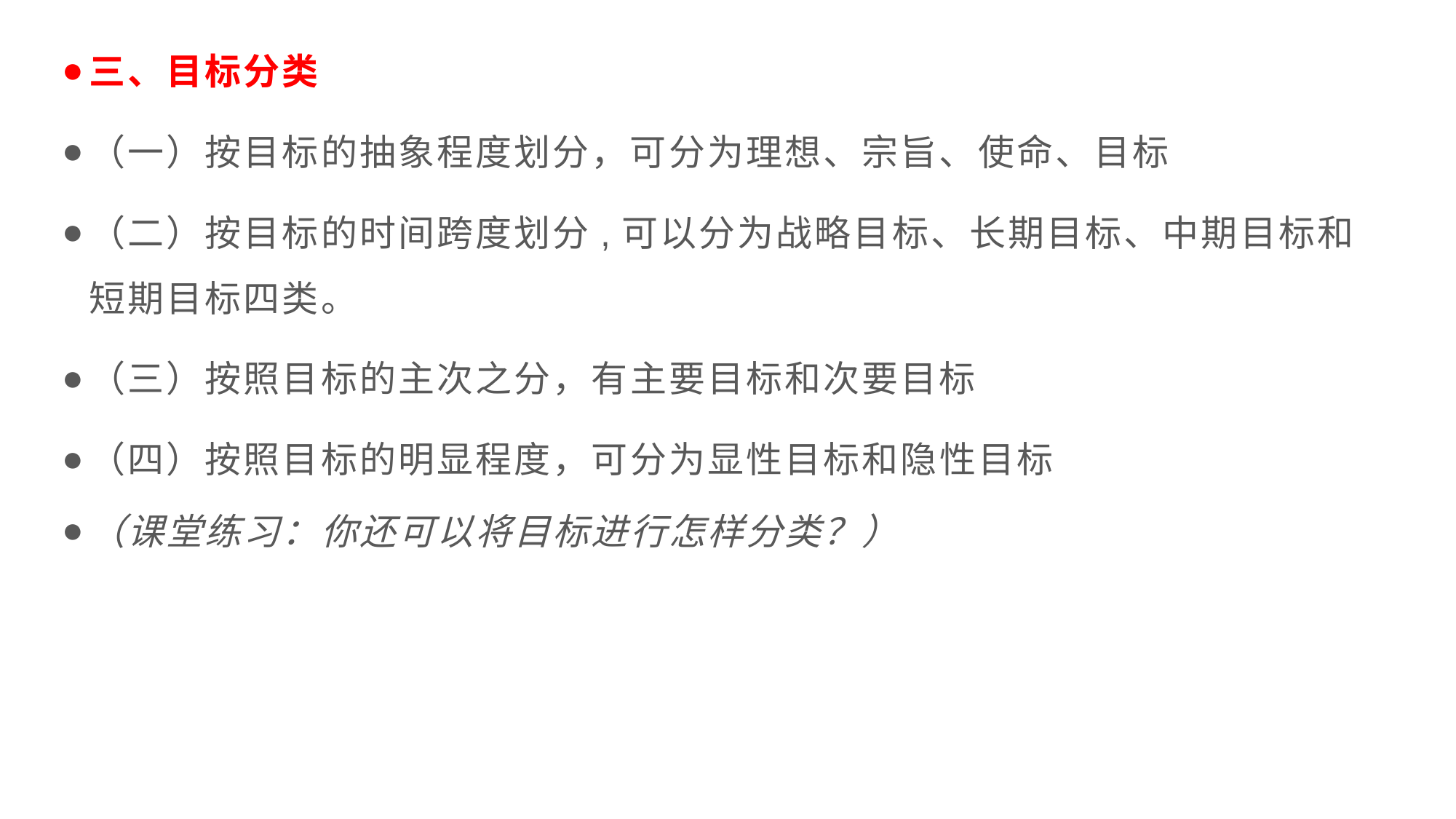

三、目标分类
（一）按目标的抽象程度划分，可分为理想、宗旨、使命、目标
（二）按目标的时间跨度划分,可以分为战略目标、长期目标、中期目标和短期目标四类。
（三）按照目标的主次之分，有主要目标和次要目标
（四）按照目标的明显程度，可分为显性目标和隐性目标
（课堂练习：你还可以将目标进行怎样分类？）

17